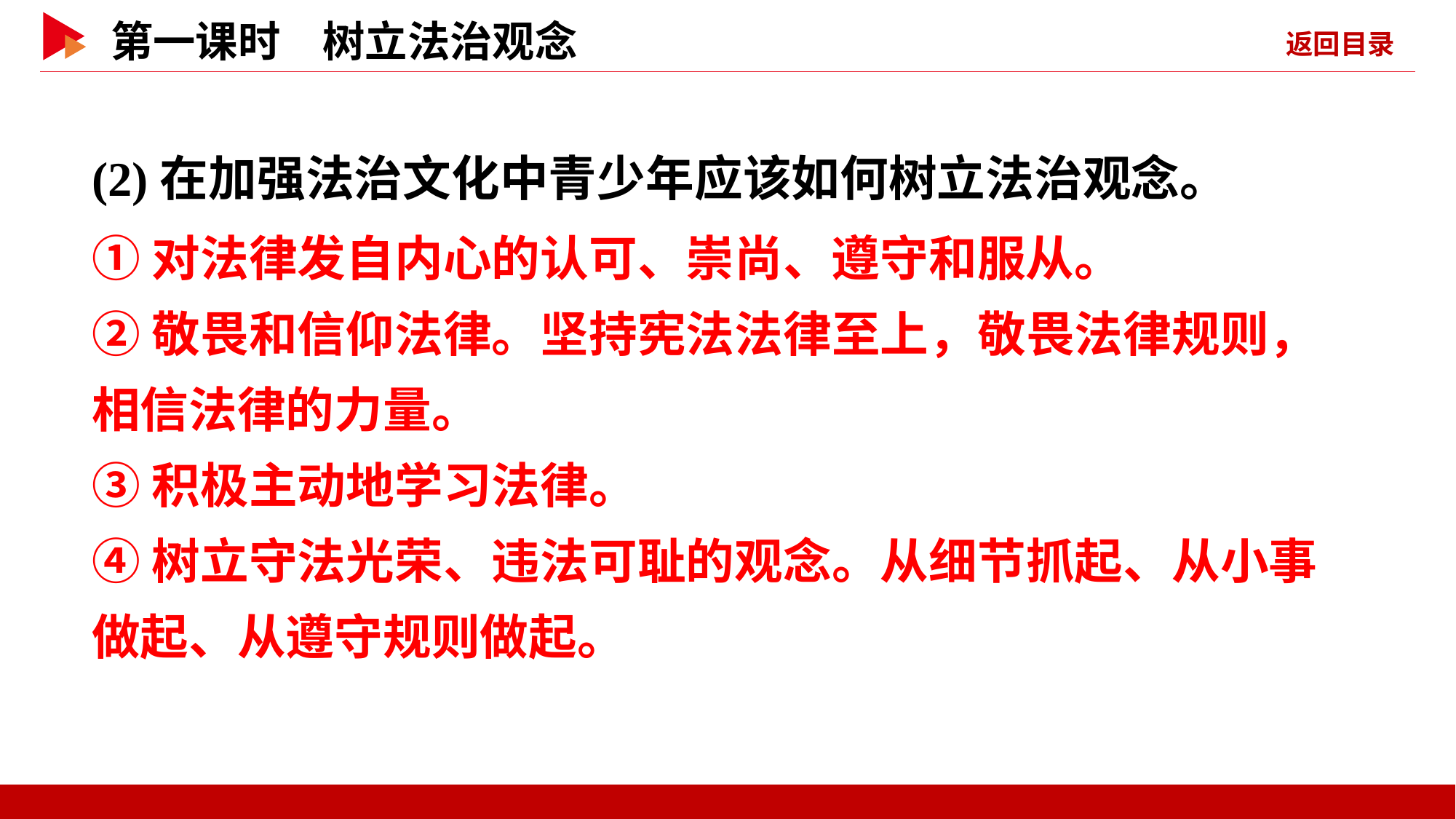

(2)在加强法治文化中青少年应该如何树立法治观念。
①对法律发自内心的认可、崇尚、遵守和服从。
②敬畏和信仰法律。坚持宪法法律至上，敬畏法律规则，相信法律的力量。
③积极主动地学习法律。
④树立守法光荣、违法可耻的观念。从细节抓起、从小事做起、从遵守规则做起。